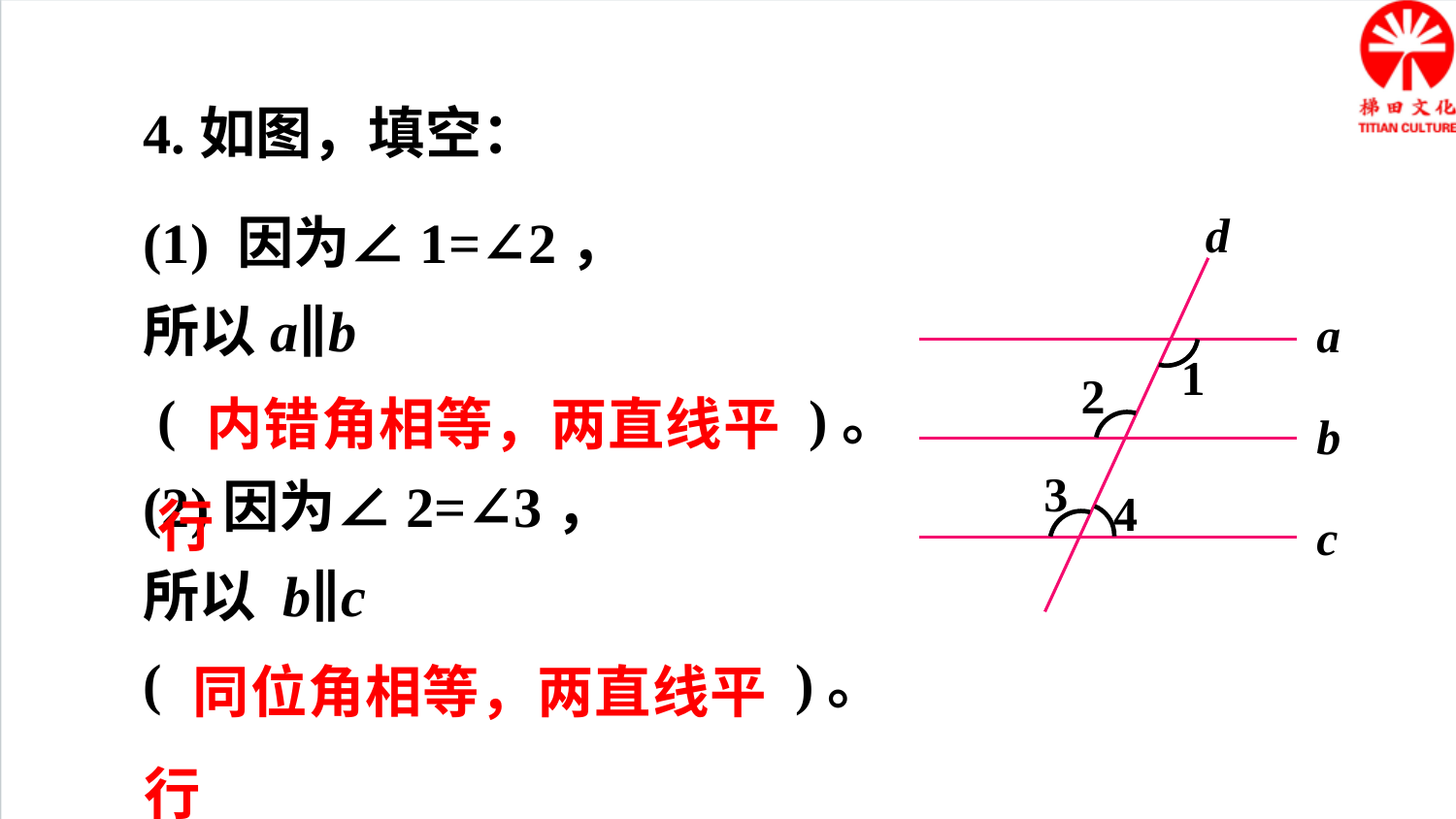

4.如图，填空：
(1) 因为∠1=∠2，
所以a∥b
 (                                             )。
(2)因为∠2=∠3，
所以 b∥c
(                                             )。
d
a
1
2
b
3
4
c

内错角相等，两直线平行
同位角相等，两直线平行